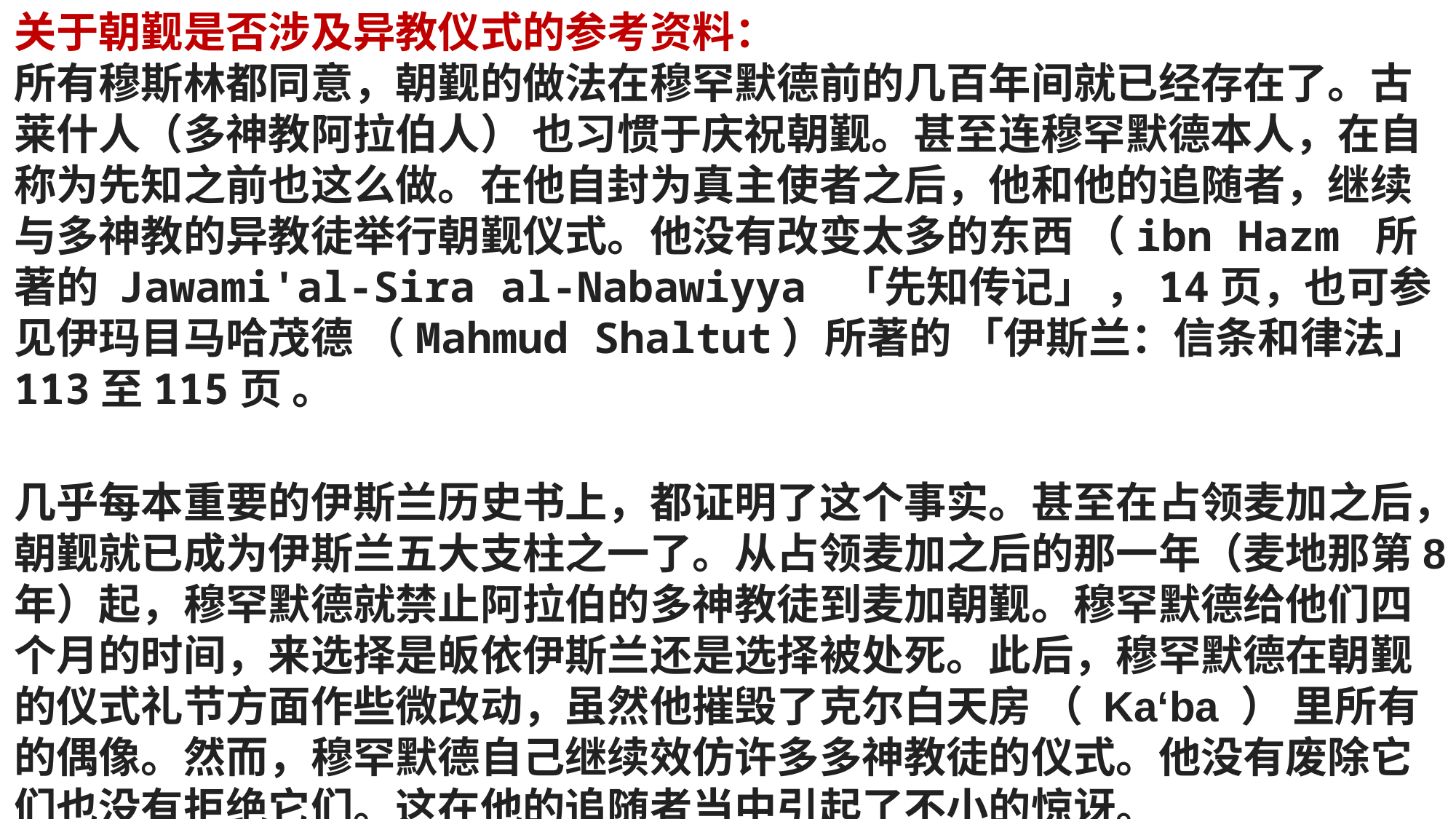

关于朝觐是否涉及异教仪式的参考资料：
所有穆斯林都同意，朝觐的做法在穆罕默德前的几百年间就已经存在了。古莱什人（多神教阿拉伯人） 也习惯于庆祝朝觐。甚至连穆罕默德本人，在自称为先知之前也这么做。在他自封为真主使者之后，他和他的追随者，继续与多神教的异教徒举行朝觐仪式。他没有改变太多的东西 （ibn Hazm 所著的 Jawami'al-Sira al-Nabawiyya 「先知传记」 ，14页，也可参见伊玛目马哈茂德 （Mahmud Shaltut）所著的 「伊斯兰：信条和律法」113至115页 。

几乎每本重要的伊斯兰历史书上，都证明了这个事实。甚至在占领麦加之后，朝觐就已成为伊斯兰五大支柱之一了。从占领麦加之后的那一年（麦地那第8年）起，穆罕默德就禁止阿拉伯的多神教徒到麦加朝觐。穆罕默德给他们四个月的时间，来选择是皈依伊斯兰还是选择被处死。此后，穆罕默德在朝觐的仪式礼节方面作些微改动，虽然他摧毁了克尔白天房 （ Ka‘ba ） 里所有的偶像。然而，穆罕默德自己继续效仿许多多神教徒的仪式。他没有废除它们也没有拒绝它们。这在他的追随者当中引起了不小的惊讶。